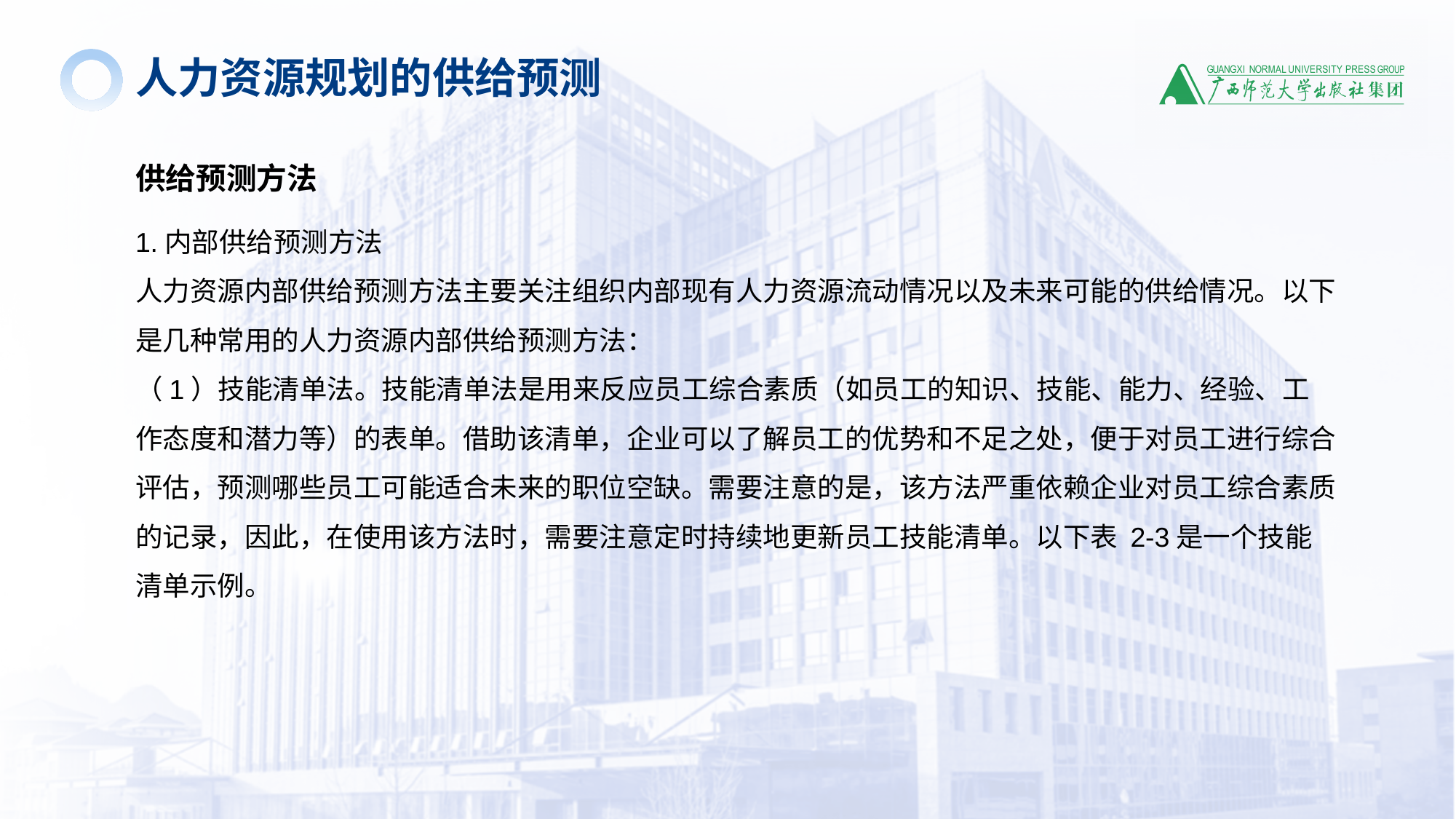

人力资源规划的供给预测

供给预测方法
1.内部供给预测方法
人力资源内部供给预测方法主要关注组织内部现有人力资源流动情况以及未来可能的供给情况。以下是几种常用的人力资源内部供给预测方法：
（1）技能清单法。技能清单法是用来反应员工综合素质（如员工的知识、技能、能力、经验、工作态度和潜力等）的表单。借助该清单，企业可以了解员工的优势和不足之处，便于对员工进行综合评估，预测哪些员工可能适合未来的职位空缺。需要注意的是，该方法严重依赖企业对员工综合素质的记录，因此，在使用该方法时，需要注意定时持续地更新员工技能清单。以下表 2-3是一个技能清单示例。